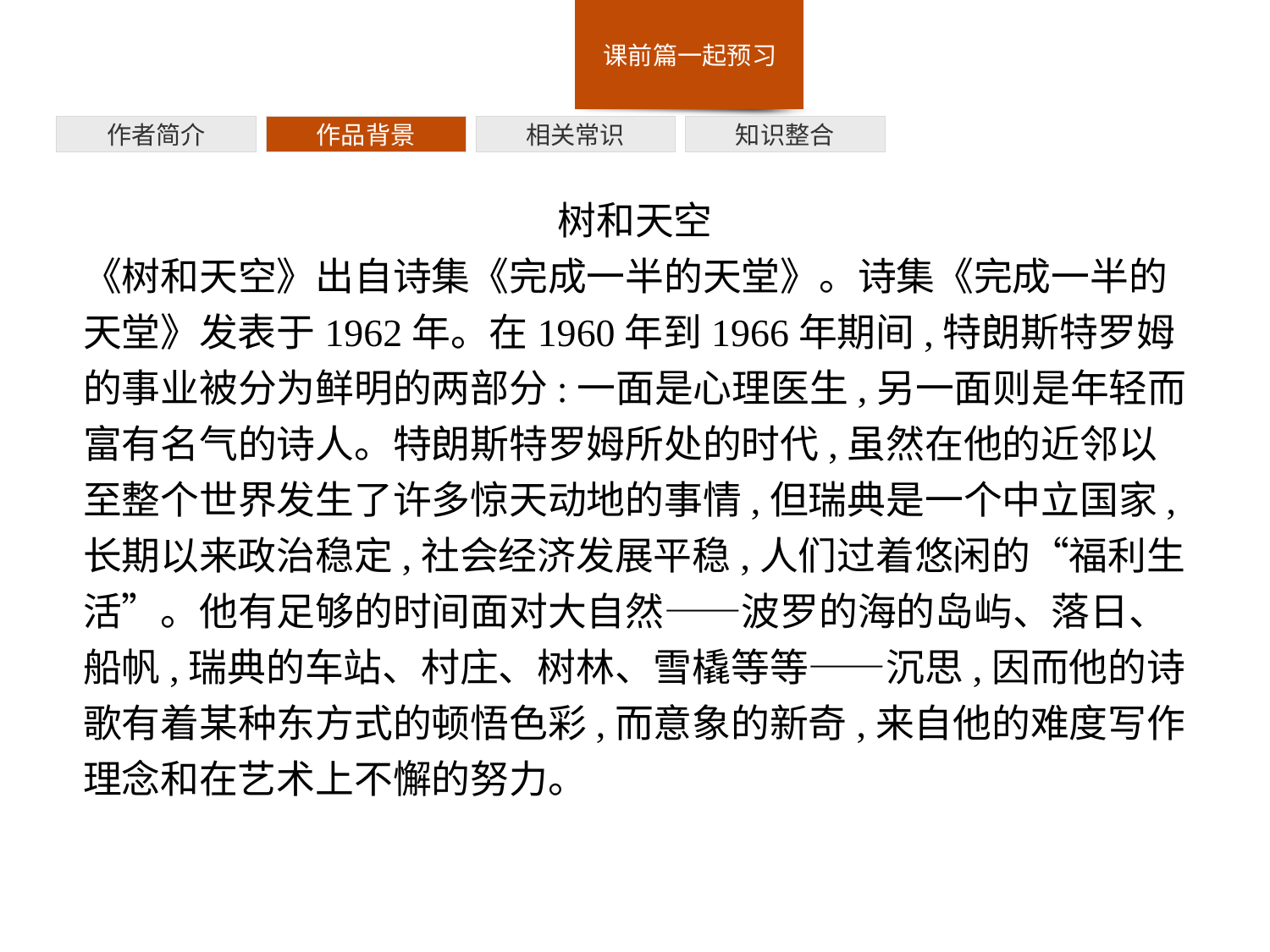

作者简介
作品背景
相关常识
知识整合
树和天空
《树和天空》出自诗集《完成一半的天堂》。诗集《完成一半的天堂》发表于1962年。在1960年到1966年期间,特朗斯特罗姆的事业被分为鲜明的两部分:一面是心理医生,另一面则是年轻而富有名气的诗人。特朗斯特罗姆所处的时代,虽然在他的近邻以至整个世界发生了许多惊天动地的事情,但瑞典是一个中立国家,长期以来政治稳定,社会经济发展平稳,人们过着悠闲的“福利生活”。他有足够的时间面对大自然——波罗的海的岛屿、落日、船帆,瑞典的车站、村庄、树林、雪橇等等——沉思,因而他的诗歌有着某种东方式的顿悟色彩,而意象的新奇,来自他的难度写作理念和在艺术上不懈的努力。